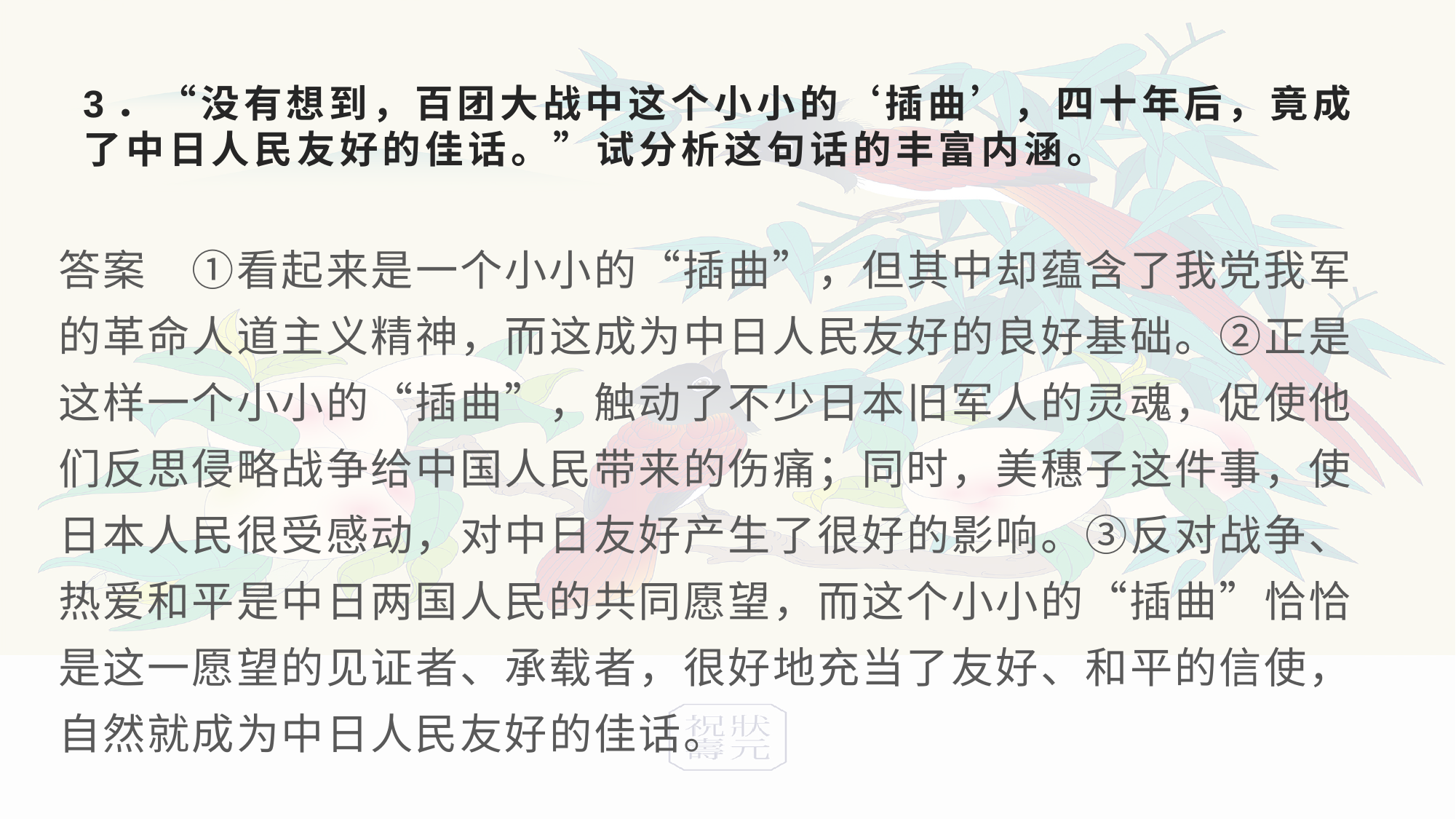

# 3．“没有想到，百团大战中这个小小的‘插曲’，四十年后，竟成了中日人民友好的佳话。”试分析这句话的丰富内涵。
答案　①看起来是一个小小的“插曲”，但其中却蕴含了我党我军的革命人道主义精神，而这成为中日人民友好的良好基础。②正是这样一个小小的“插曲”，触动了不少日本旧军人的灵魂，促使他们反思侵略战争给中国人民带来的伤痛；同时，美穗子这件事，使日本人民很受感动，对中日友好产生了很好的影响。③反对战争、热爱和平是中日两国人民的共同愿望，而这个小小的“插曲”恰恰是这一愿望的见证者、承载者，很好地充当了友好、和平的信使，自然就成为中日人民友好的佳话。